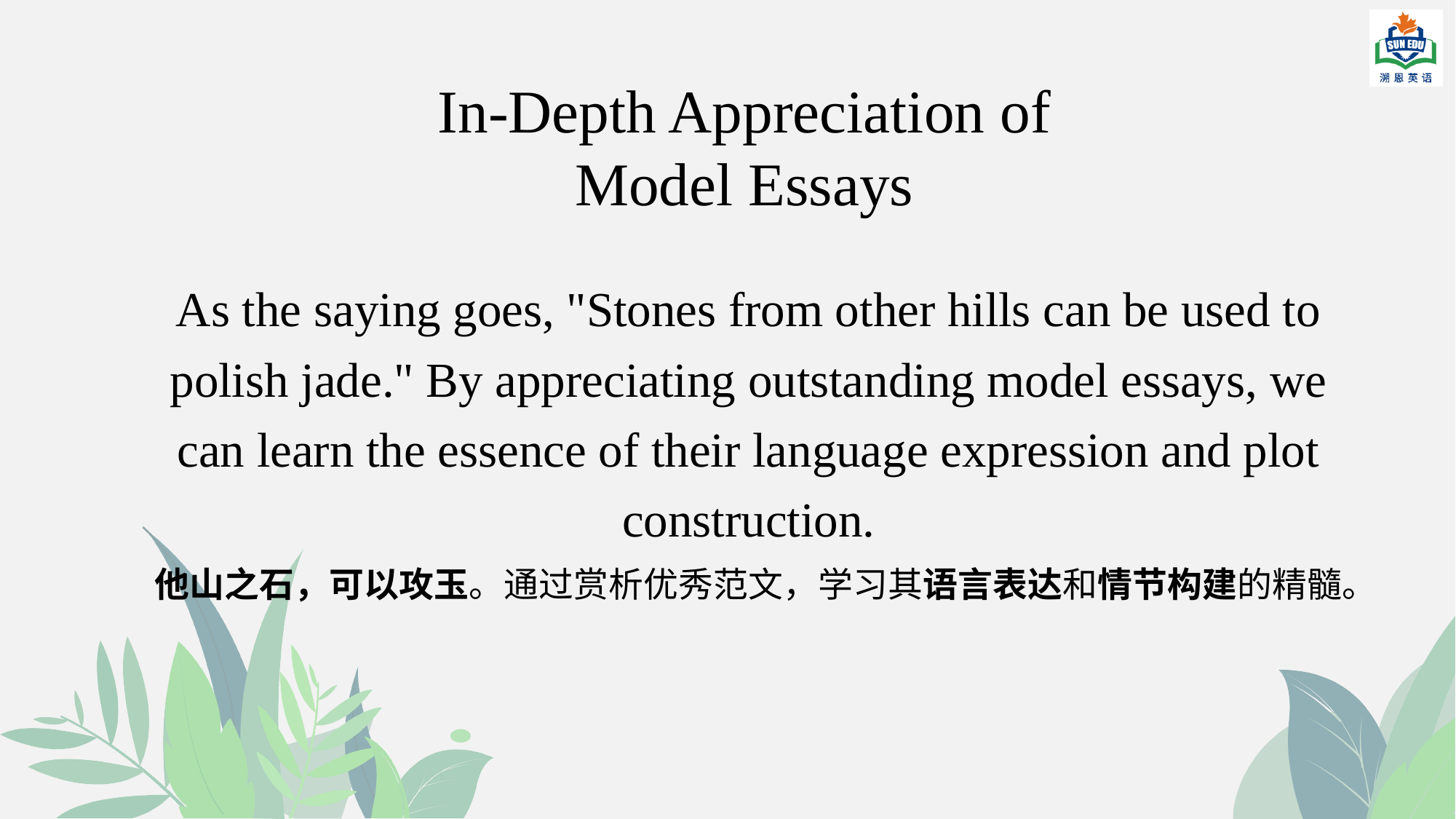

# In-Depth Appreciation of Model Essays
As the saying goes, "Stones from other hills can be used to polish jade." By appreciating outstanding model essays, we can learn the essence of their language expression and plot construction.
他山之石，可以攻玉。通过赏析优秀范文，学习其语言表达和情节构建的精髓。